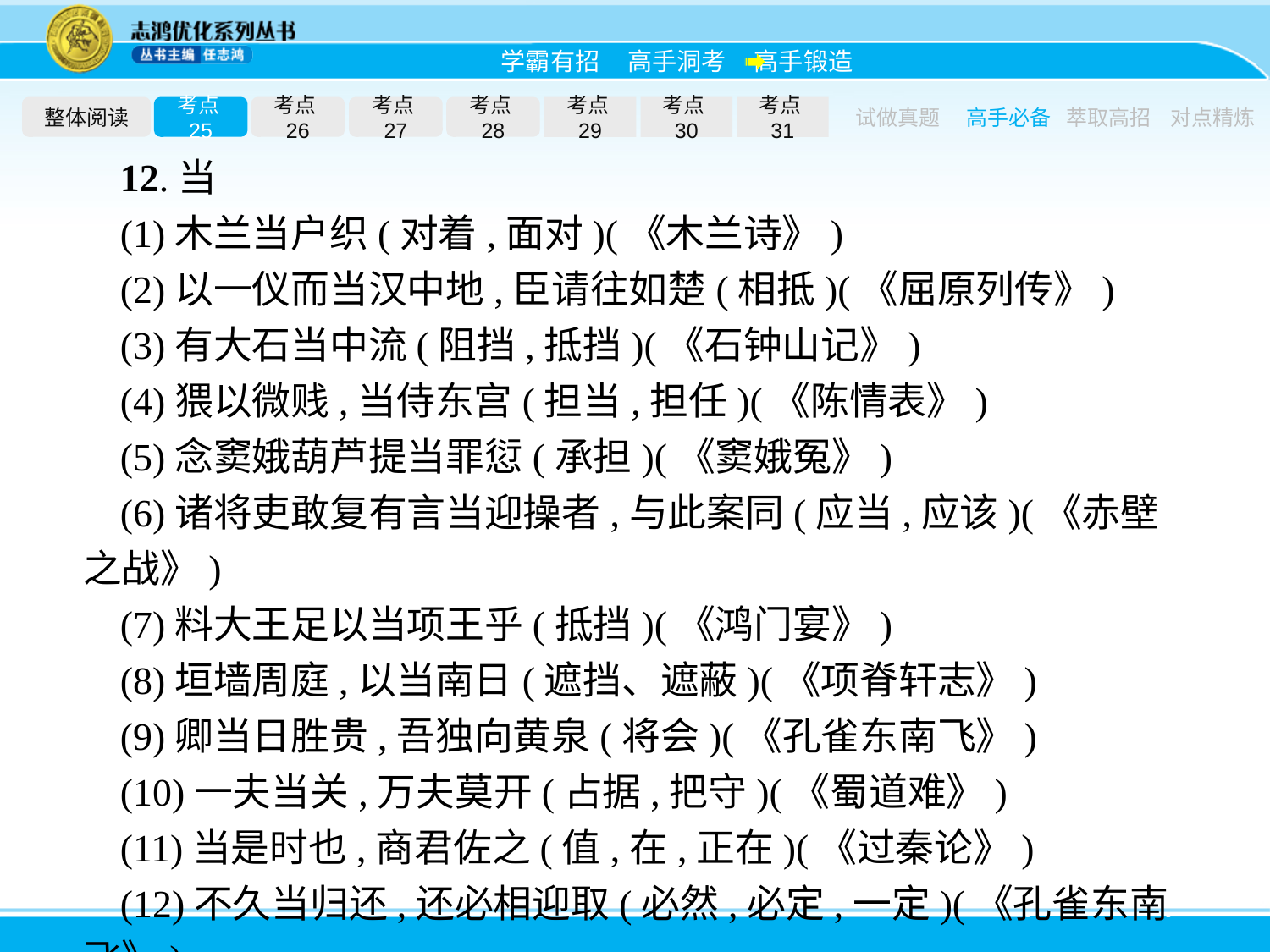

整体阅读
考点25
考点26
考点27
考点28
考点29
考点30
考点31
试做真题
高手必备
萃取高招
对点精炼
12.当
(1)木兰当户织(对着,面对)(《木兰诗》)
(2)以一仪而当汉中地,臣请往如楚(相抵)(《屈原列传》)
(3)有大石当中流(阻挡,抵挡)(《石钟山记》)
(4)猥以微贱,当侍东宫(担当,担任)(《陈情表》)
(5)念窦娥葫芦提当罪愆(承担)(《窦娥冤》)
(6)诸将吏敢复有言当迎操者,与此案同(应当,应该)(《赤壁之战》)
(7)料大王足以当项王乎(抵挡)(《鸿门宴》)
(8)垣墙周庭,以当南日(遮挡、遮蔽)(《项脊轩志》)
(9)卿当日胜贵,吾独向黄泉(将会)(《孔雀东南飞》)
(10)一夫当关,万夫莫开(占据,把守)(《蜀道难》)
(11)当是时也,商君佐之(值,在,正在)(《过秦论》)
(12)不久当归还,还必相迎取(必然,必定,一定)(《孔雀东南飞》)